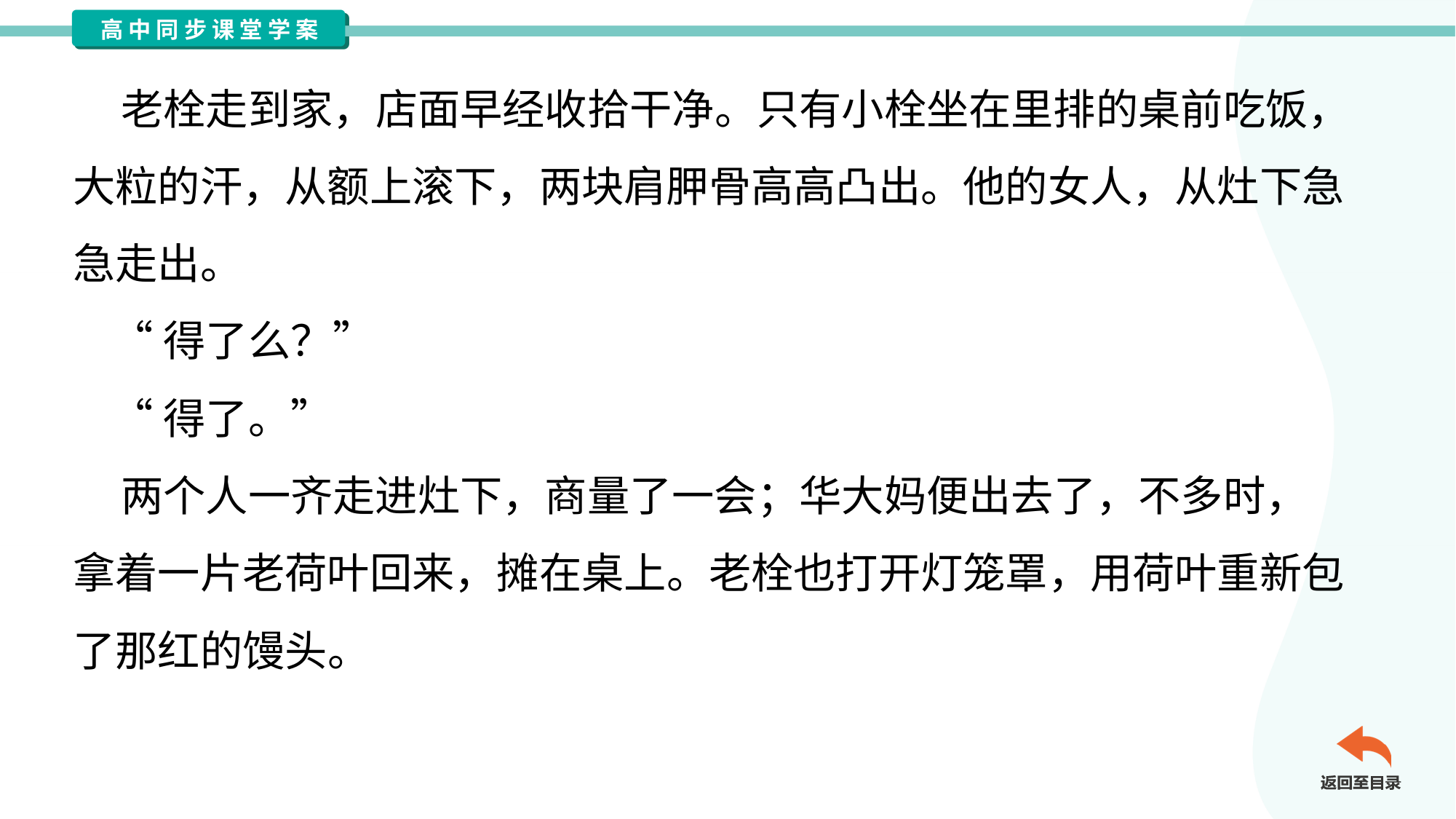

老栓走到家，店面早经收拾干净。只有小栓坐在里排的桌前吃饭，
大粒的汗，从额上滚下，两块肩胛骨高高凸出。他的女人，从灶下急
急走出。
    “得了么？”
    “得了。”
    两个人一齐走进灶下，商量了一会；华大妈便出去了，不多时，
拿着一片老荷叶回来，摊在桌上。老栓也打开灯笼罩，用荷叶重新包
了那红的馒头。